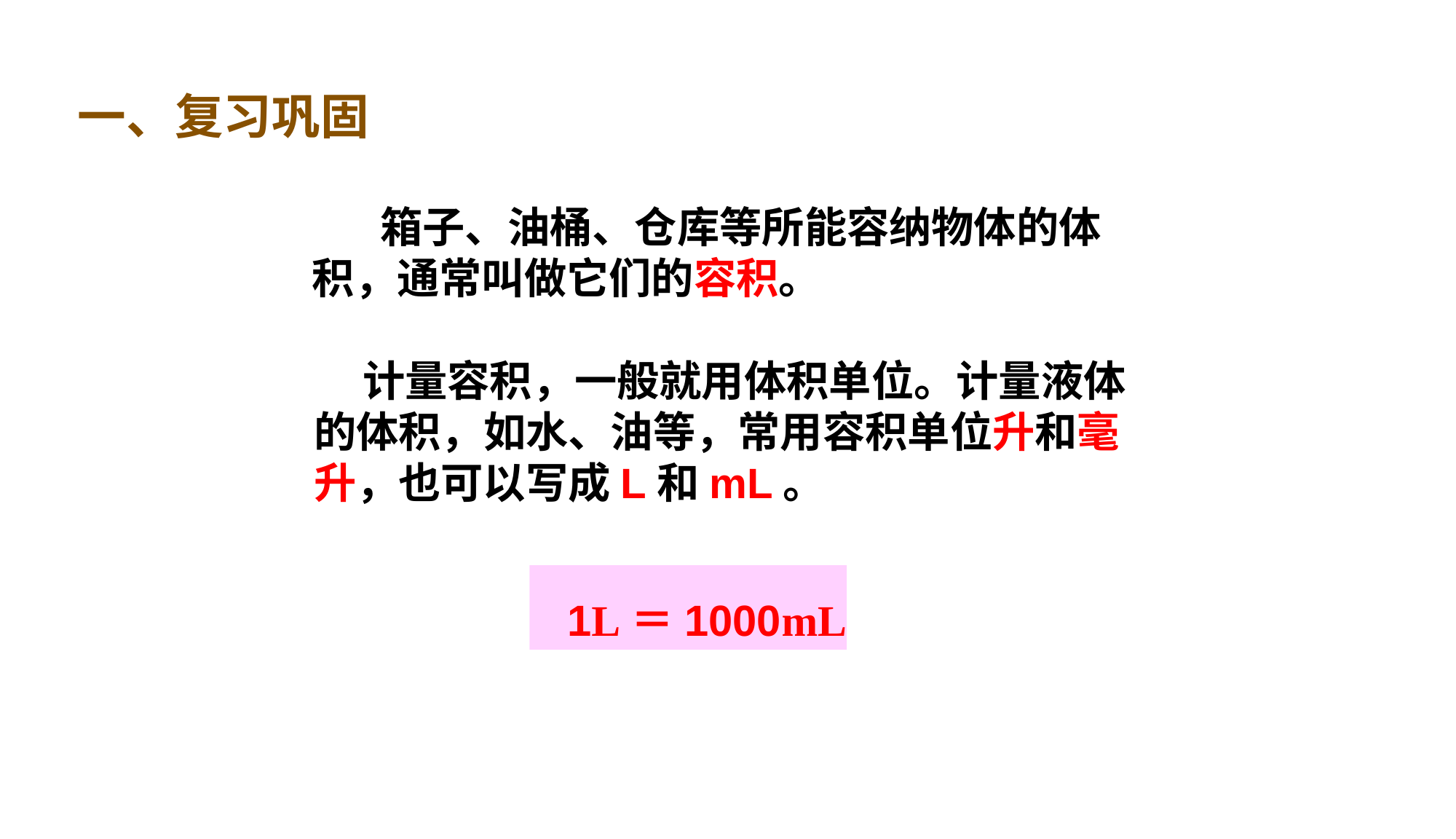

一、复习巩固
      箱子、油桶、仓库等所能容纳物体的体积，通常叫做它们的容积。
    计量容积，一般就用体积单位。计量液体的体积，如水、油等，常用容积单位升和毫升，也可以写成L和mL。
1L＝1000mL